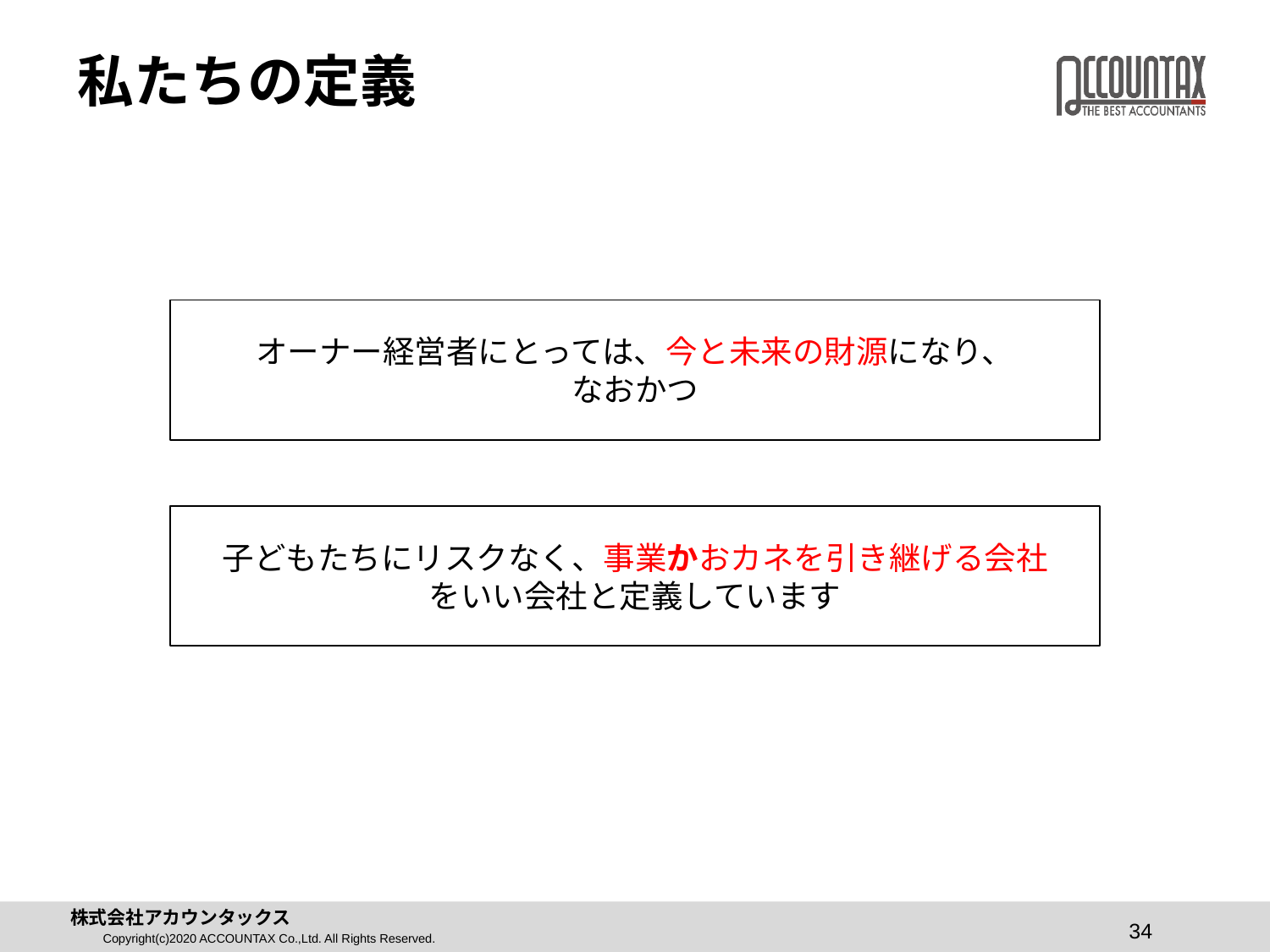

# 私たちの定義
オーナー経営者にとっては、今と未来の財源になり、
なおかつ
子どもたちにリスクなく、事業かおカネを引き継げる会社
をいい会社と定義しています
34